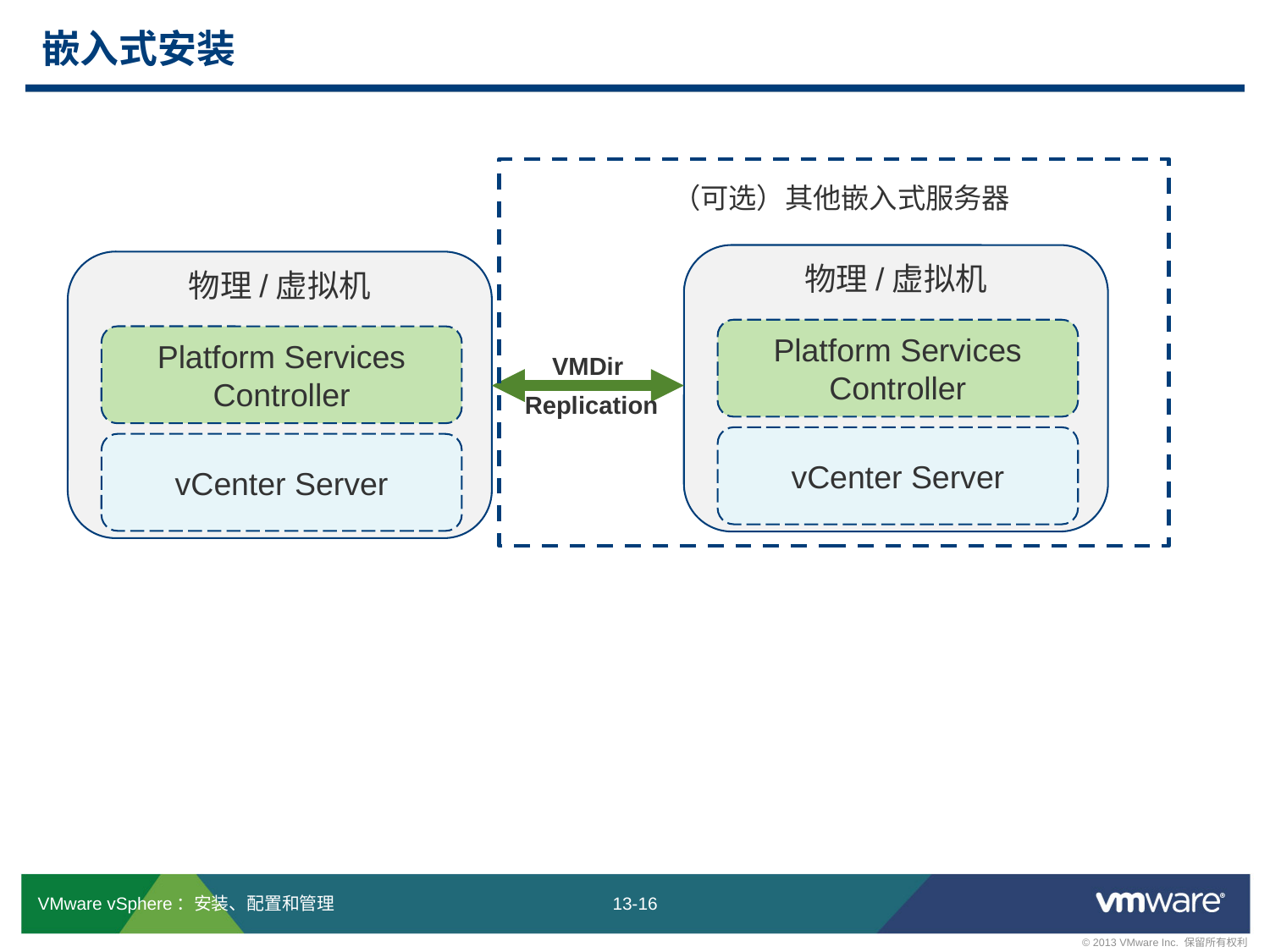

# 嵌入式安装

（可选）其他嵌入式服务器
物理/虚拟机

物理/虚拟机
Platform Services Controller
Platform Services Controller
VMDir
 Replication
vCenter Server
vCenter Server